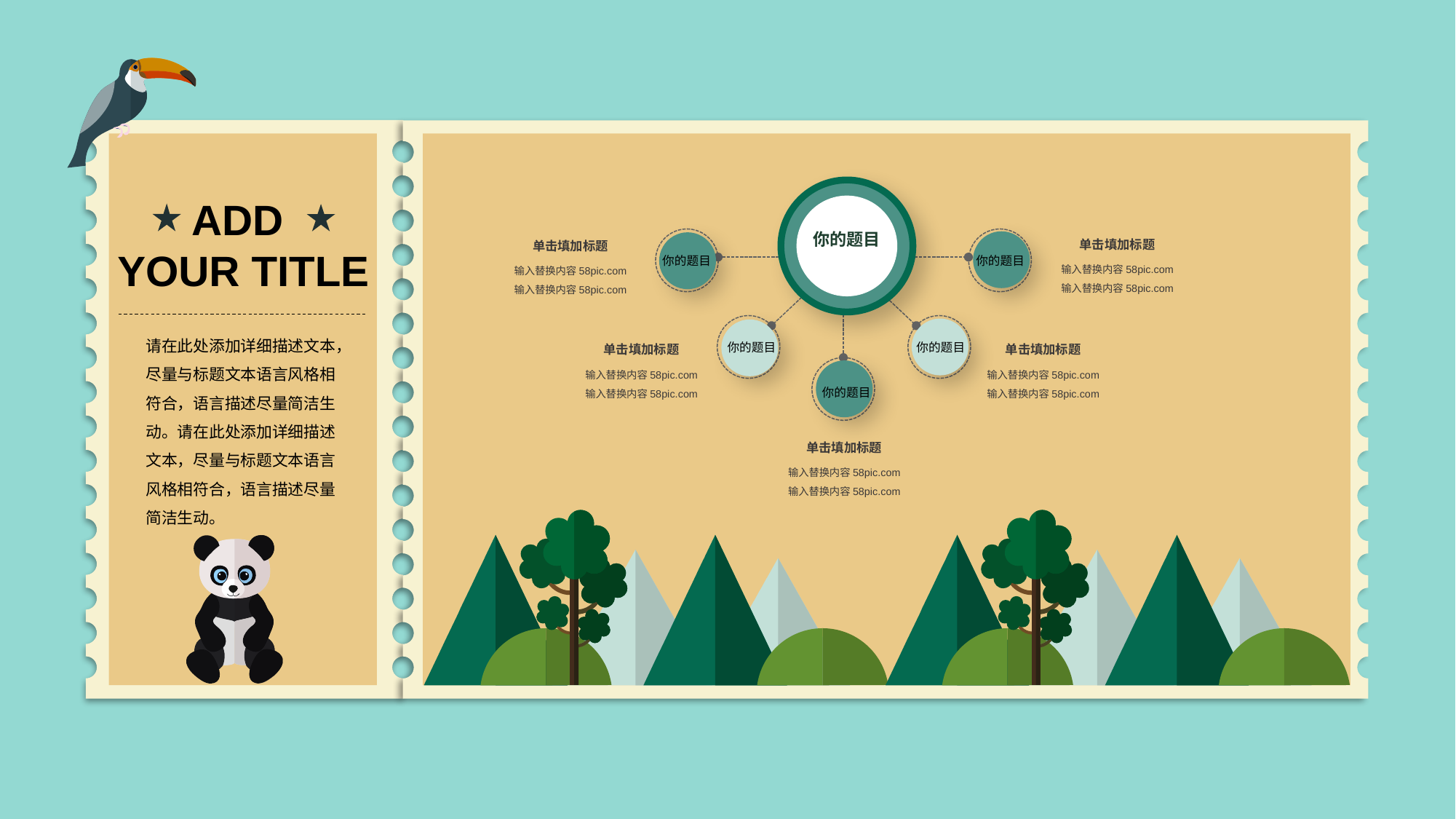

你的题目

单击填加标题
单击填加标题
总结
你的题目
你的题目
输入替换内容58pic.com
输入替换内容58pic.com
输入替换内容58pic.com
输入替换内容58pic.com

你的题目
你的题目
单击填加标题
单击填加标题

输入替换内容58pic.com
输入替换内容58pic.com
输入替换内容58pic.com
输入替换内容58pic.com
你的题目
单击填加标题
输入替换内容58pic.com
输入替换内容58pic.com